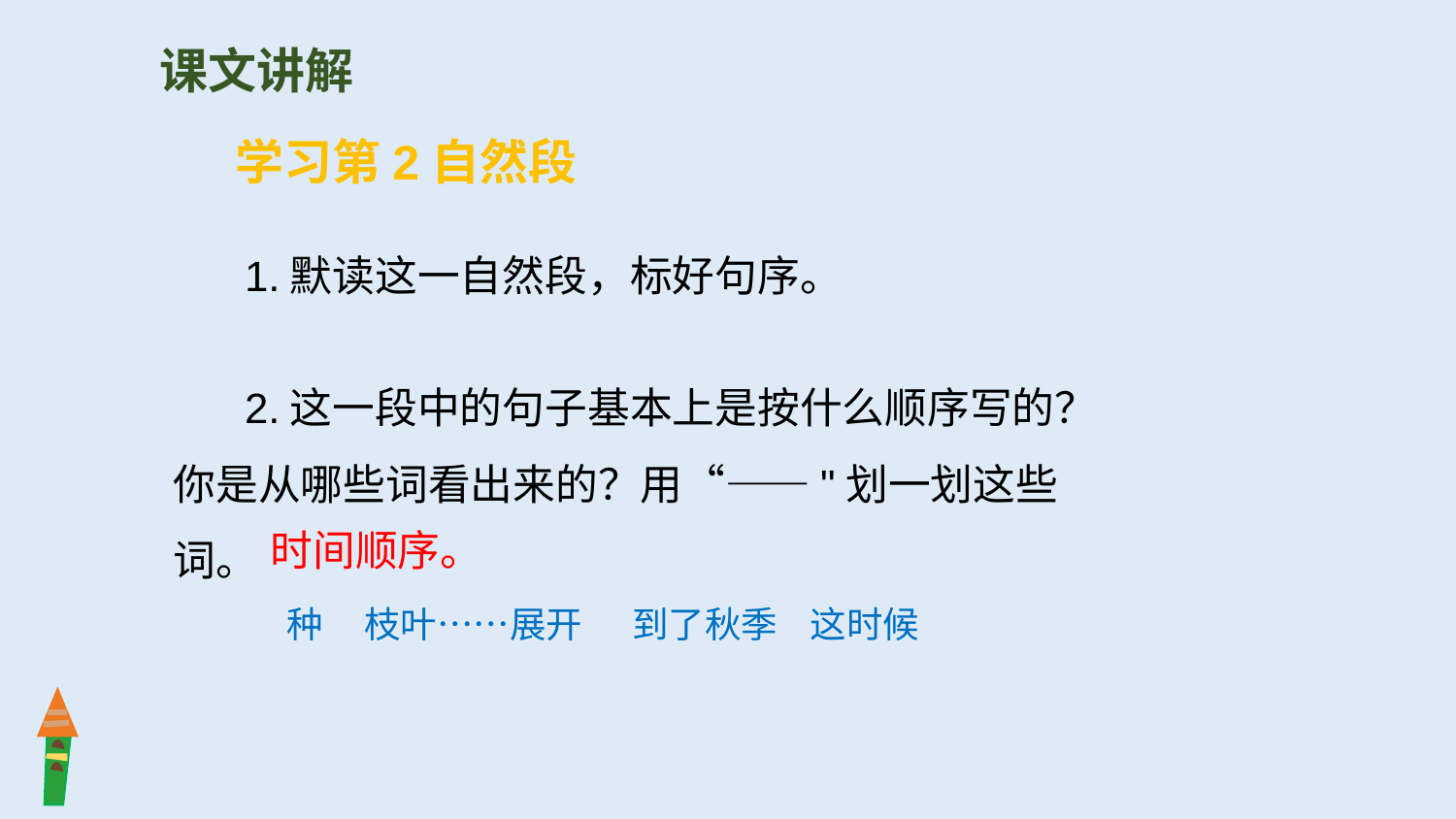

课文讲解
学习第2自然段
      1.默读这一自然段，标好句序。
      2.这一段中的句子基本上是按什么顺序写的？你是从哪些词看出来的？用“——"划一划这些词。
时间顺序。
种     枝叶……展开      到了秋季    这时候